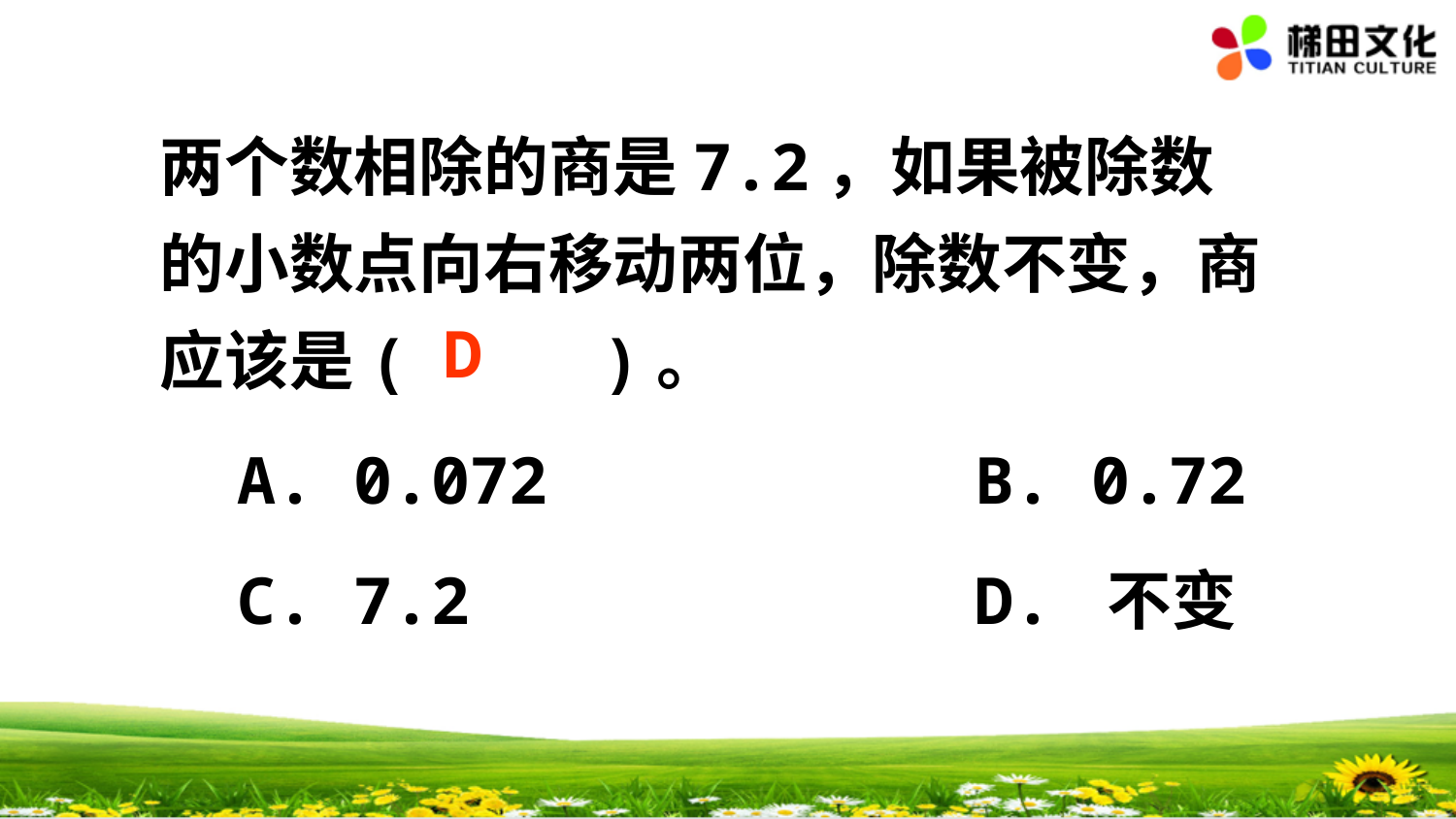

两个数相除的商是7.2，如果被除数  的小数点向右移动两位，除数不变，商应该是(     )。
  A. 0.072           B. 0.72
  C. 7.2             D. 不变
D